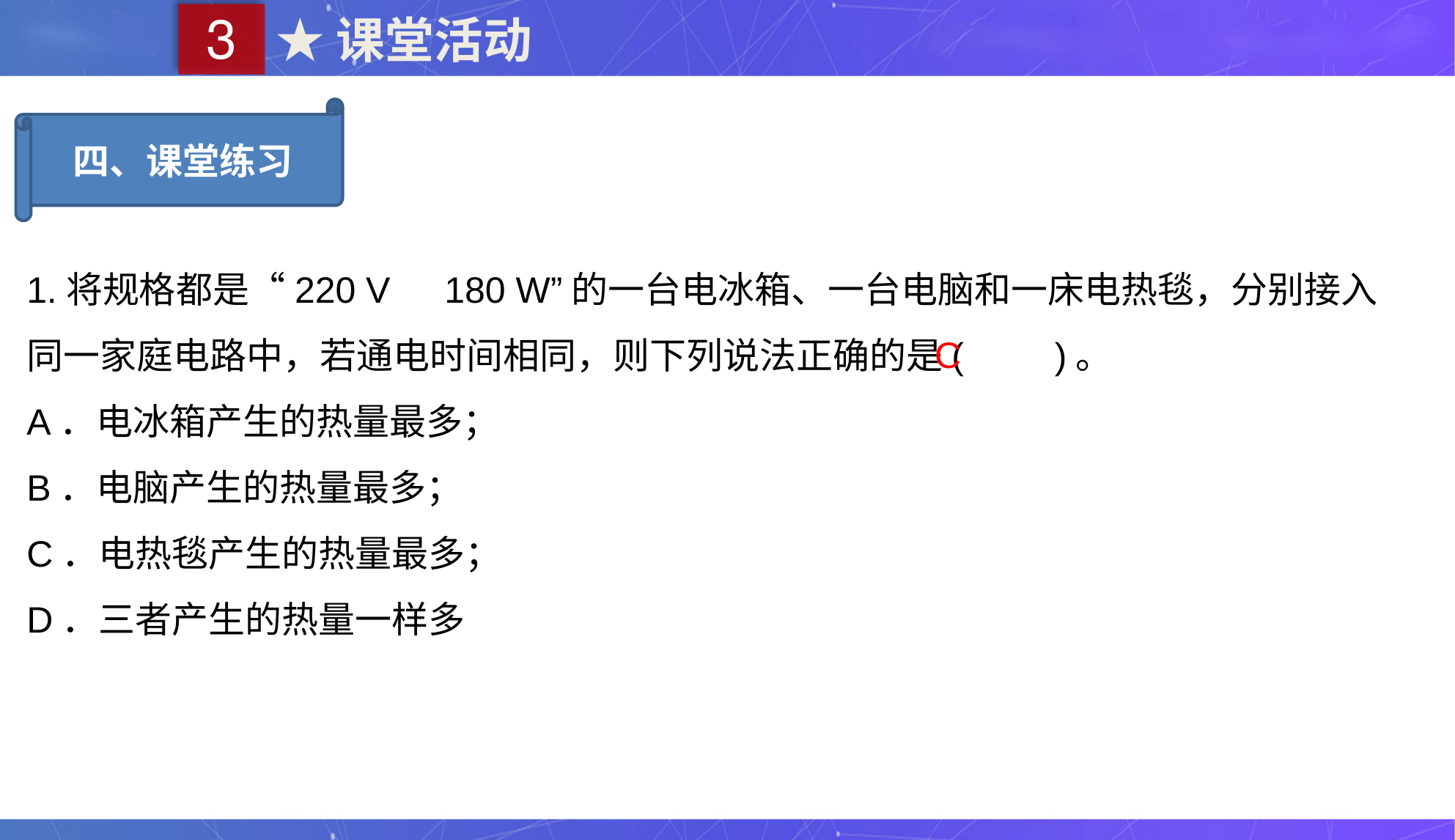

3
★课堂活动
四、课堂练习
1.将规格都是“220 V　180 W”的一台电冰箱、一台电脑和一床电热毯，分别接入同一家庭电路中，若通电时间相同，则下列说法正确的是(　　)。
A．电冰箱产生的热量最多；
B．电脑产生的热量最多；
C．电热毯产生的热量最多；
D．三者产生的热量一样多
C